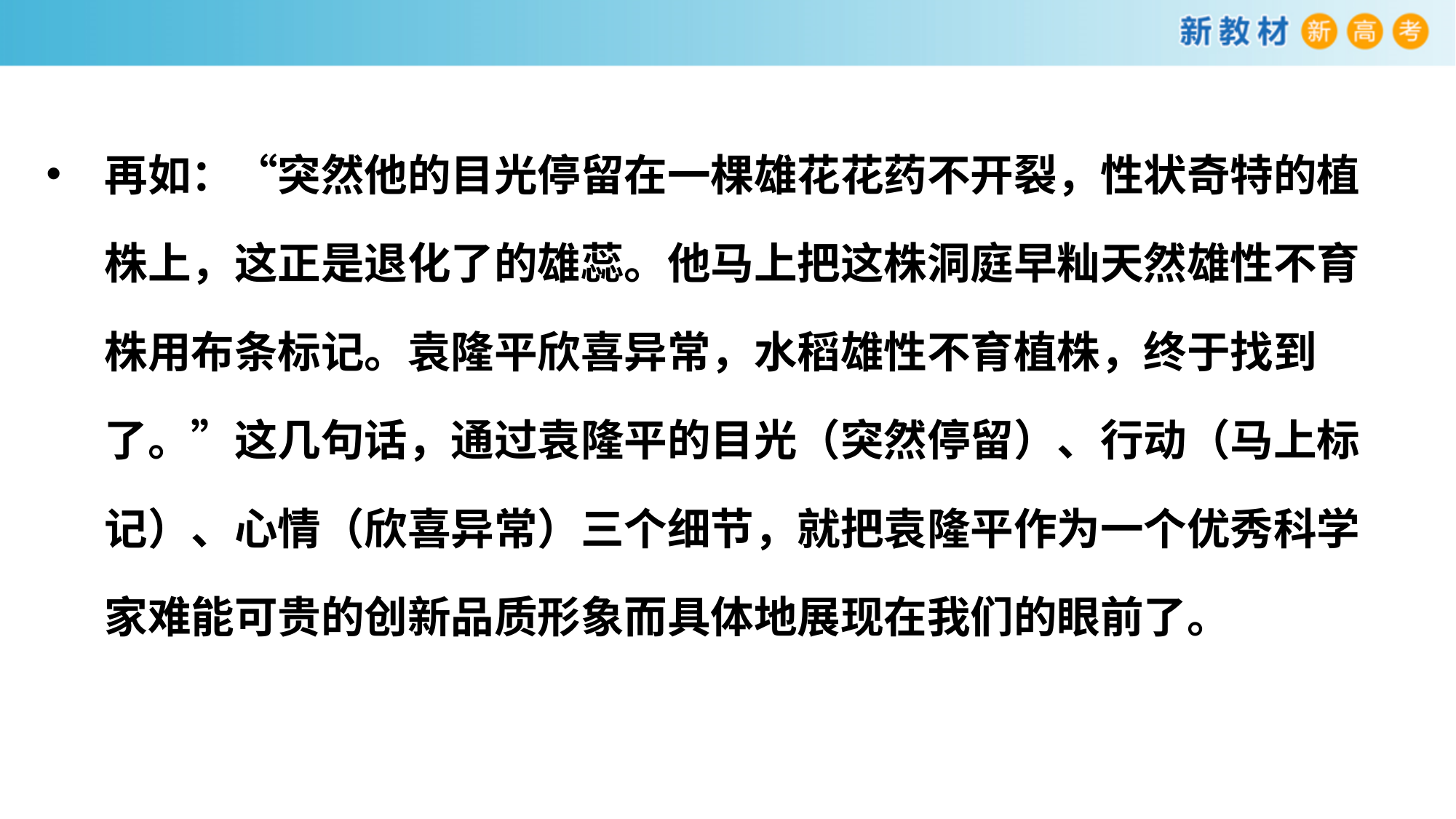

再如：“突然他的目光停留在一棵雄花花药不开裂，性状奇特的植株上，这正是退化了的雄蕊。他马上把这株洞庭早籼天然雄性不育株用布条标记。袁隆平欣喜异常，水稻雄性不育植株，终于找到了。”这几句话，通过袁隆平的目光（突然停留）、行动（马上标记）、心情（欣喜异常）三个细节，就把袁隆平作为一个优秀科学家难能可贵的创新品质形象而具体地展现在我们的眼前了。